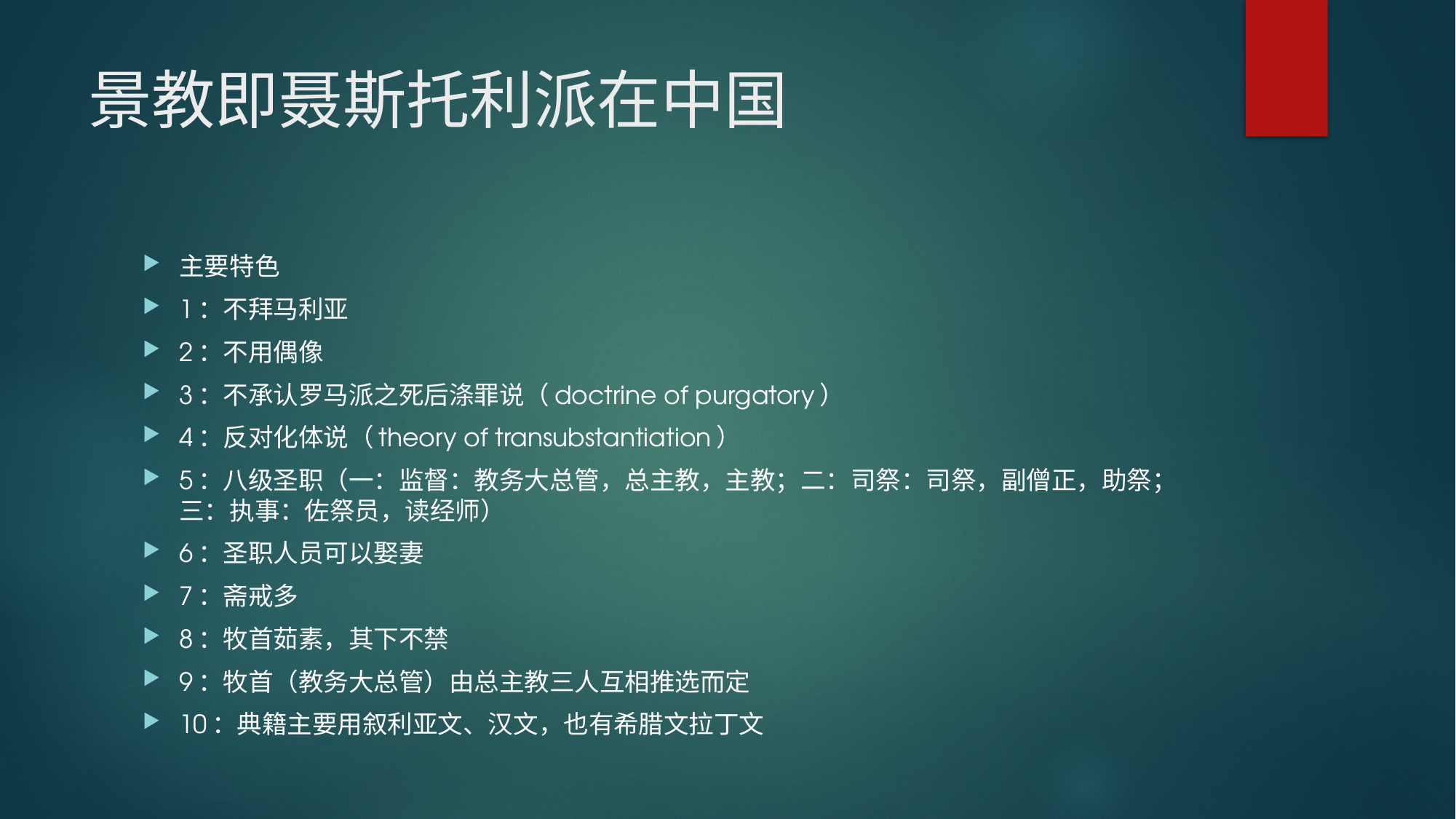

# 景教即聂斯托利派在中国
主要特色
1：不拜马利亚
2：不用偶像
3：不承认罗马派之死后涤罪说（doctrine of purgatory）
4：反对化体说（theory of transubstantiation）
5：八级圣职（一：监督：教务大总管，总主教，主教；二：司祭：司祭，副僧正，助祭；三：执事：佐祭员，读经师）
6：圣职人员可以娶妻
7：斋戒多
8：牧首茹素，其下不禁
9：牧首（教务大总管）由总主教三人互相推选而定
10：典籍主要用叙利亚文、汉文，也有希腊文拉丁文